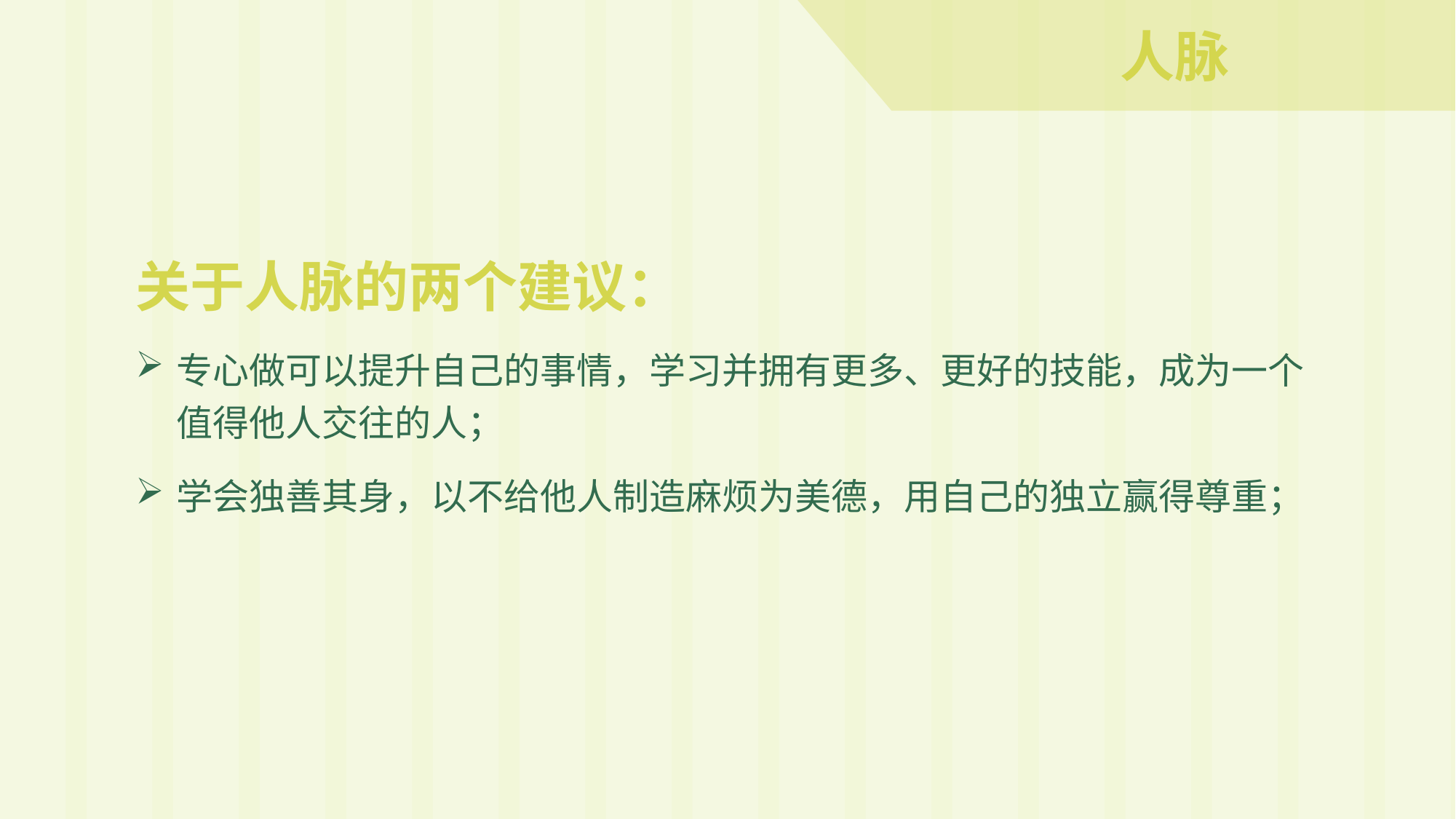

人脉
关于人脉的两个建议：
专心做可以提升自己的事情，学习并拥有更多、更好的技能，成为一个值得他人交往的人；
学会独善其身，以不给他人制造麻烦为美德，用自己的独立赢得尊重；